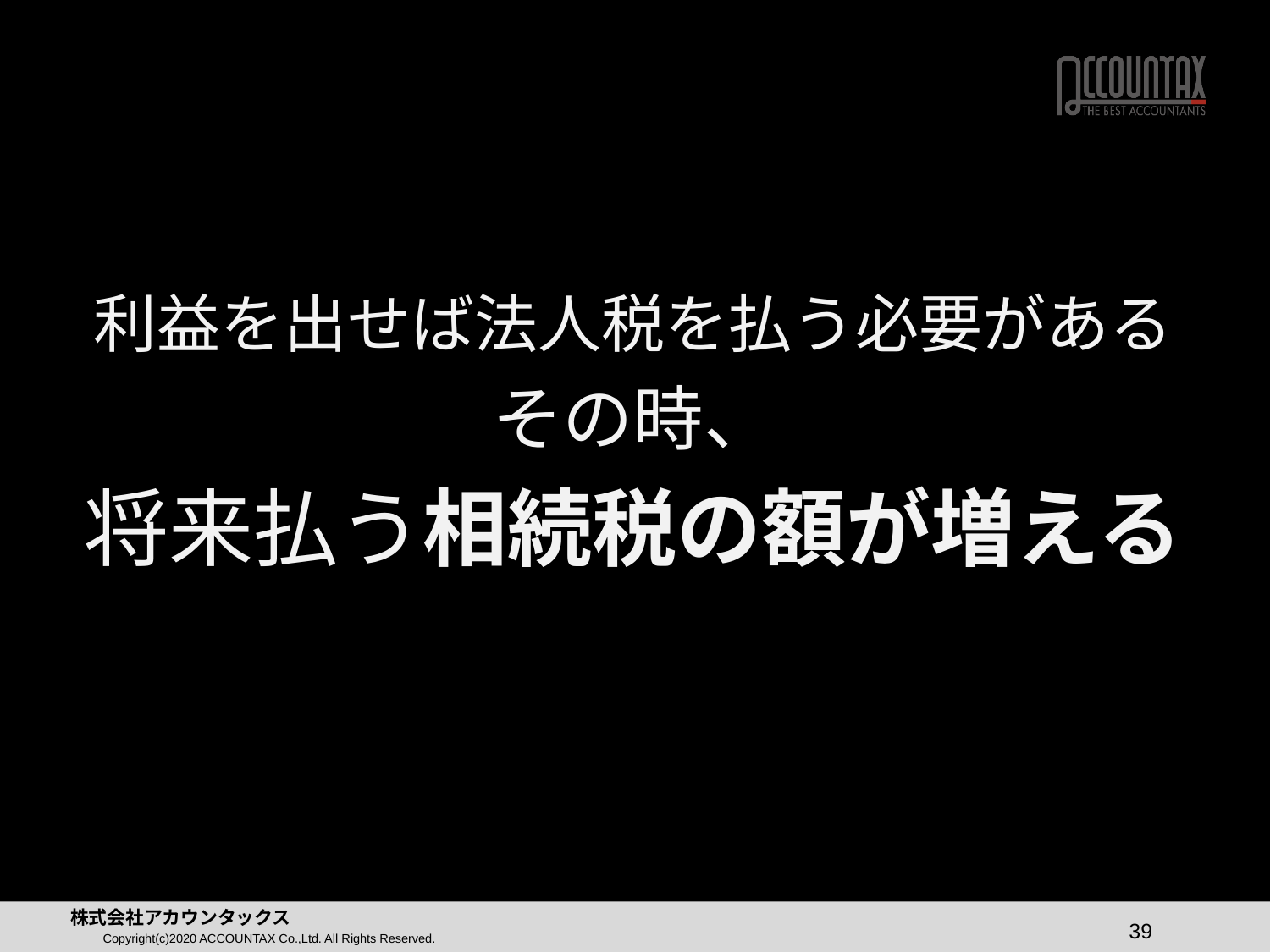

利益を出せば法人税を払う必要がある
その時、
将来払う相続税の額が増える
39